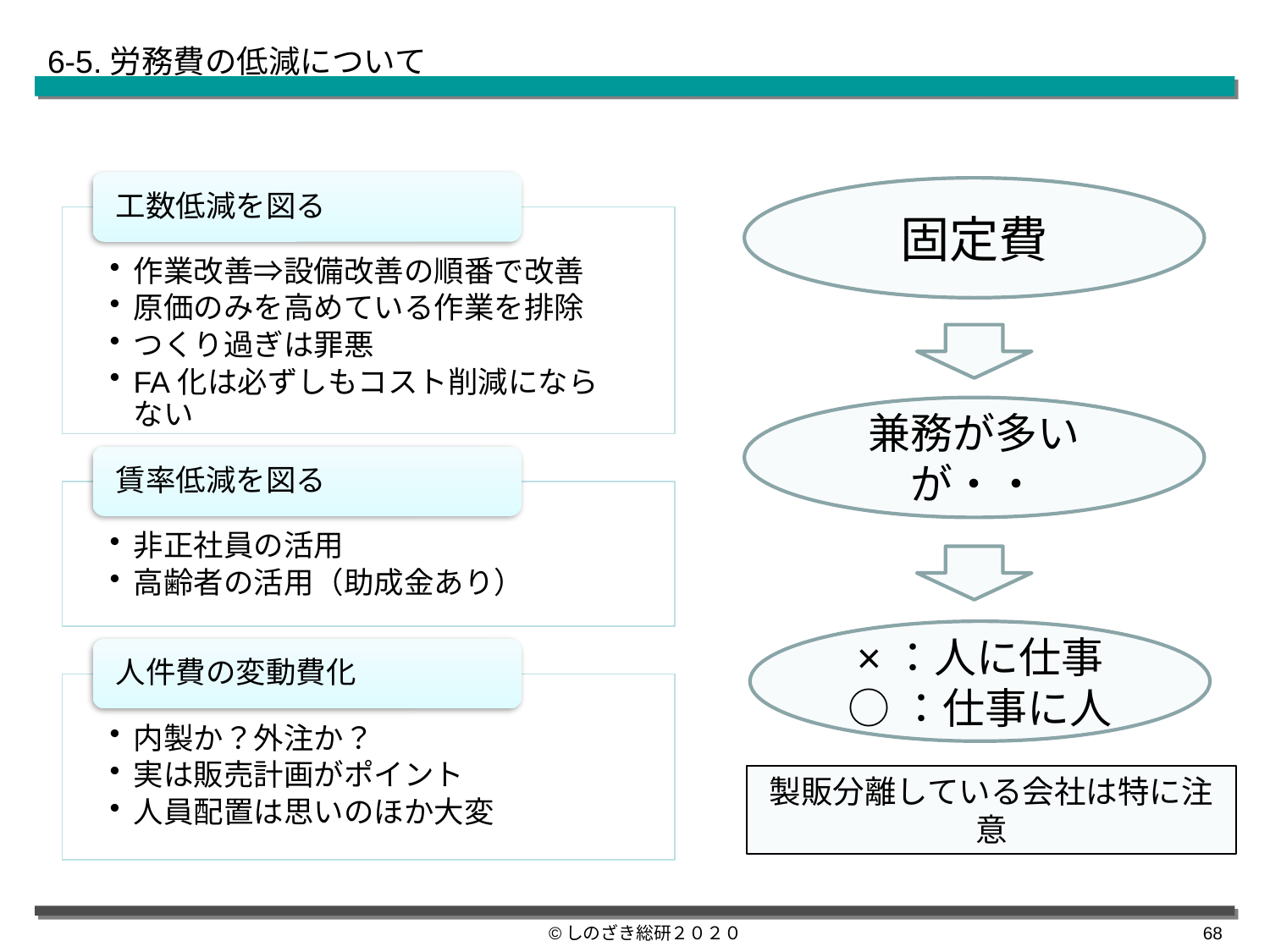

6-5.労務費の低減について
作業改善⇒設備改善の順番で改善
原価のみを高めている作業を排除
つくり過ぎは罪悪
FA化は必ずしもコスト削減にならない
工数低減を図る
非正社員の活用
高齢者の活用（助成金あり）
賃率低減を図る
内製か？外注か？
実は販売計画がポイント
人員配置は思いのほか大変
人件費の変動費化
固定費

兼務が多いが・・

×：人に仕事
○：仕事に人
製販分離している会社は特に注意
©しのざき総研２０２０
68